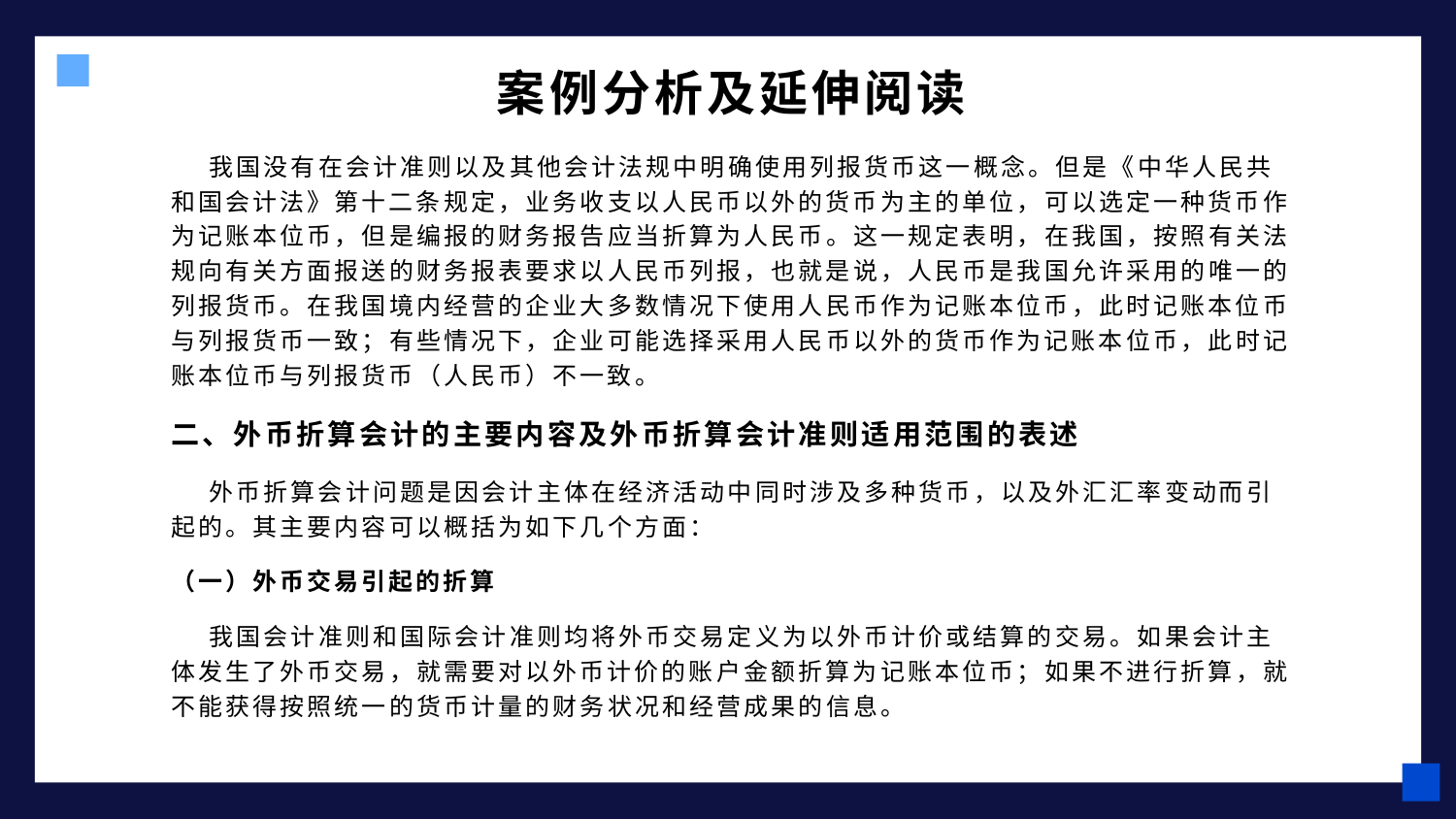

# 案例分析及延伸阅读
我国没有在会计准则以及其他会计法规中明确使用列报货币这一概念。但是《中华人民共和国会计法》第十二条规定，业务收支以人民币以外的货币为主的单位，可以选定一种货币作为记账本位币，但是编报的财务报告应当折算为人民币。这一规定表明，在我国，按照有关法规向有关方面报送的财务报表要求以人民币列报，也就是说，人民币是我国允许采用的唯一的列报货币。在我国境内经营的企业大多数情况下使用人民币作为记账本位币，此时记账本位币与列报货币一致；有些情况下，企业可能选择采用人民币以外的货币作为记账本位币，此时记账本位币与列报货币（人民币）不一致。
二、外币折算会计的主要内容及外币折算会计准则适用范围的表述
外币折算会计问题是因会计主体在经济活动中同时涉及多种货币，以及外汇汇率变动而引起的。其主要内容可以概括为如下几个方面：
（一）外币交易引起的折算
我国会计准则和国际会计准则均将外币交易定义为以外币计价或结算的交易。如果会计主体发生了外币交易，就需要对以外币计价的账户金额折算为记账本位币；如果不进行折算，就不能获得按照统一的货币计量的财务状况和经营成果的信息。